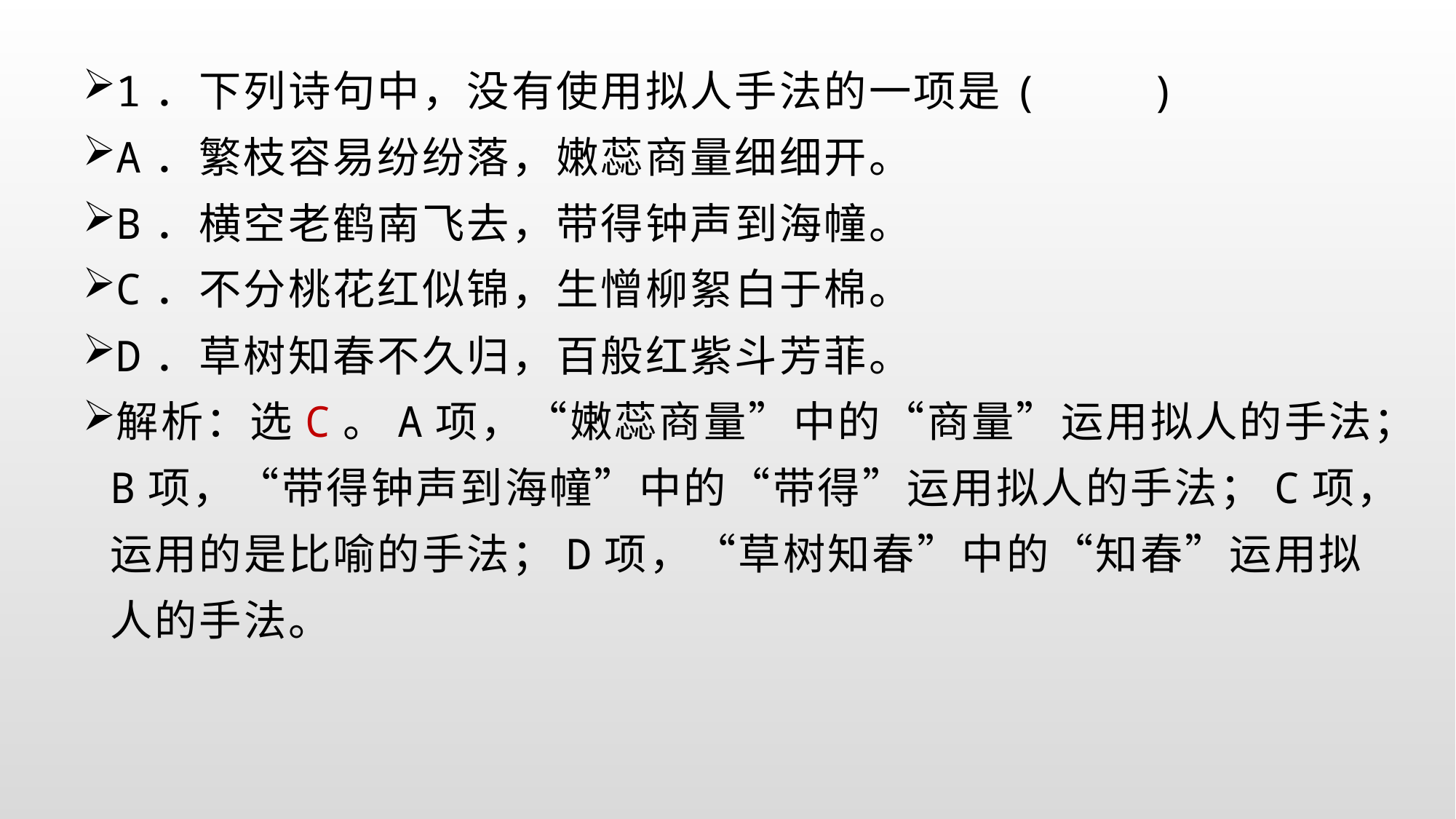

1．下列诗句中，没有使用拟人手法的一项是(　　)
A．繁枝容易纷纷落，嫩蕊商量细细开。
B．横空老鹤南飞去，带得钟声到海幢。
C．不分桃花红似锦，生憎柳絮白于棉。
D．草树知春不久归，百般红紫斗芳菲。
解析：选C。A项，“嫩蕊商量”中的“商量”运用拟人的手法；B项，“带得钟声到海幢”中的“带得”运用拟人的手法；C项，运用的是比喻的手法；D项，“草树知春”中的“知春”运用拟人的手法。